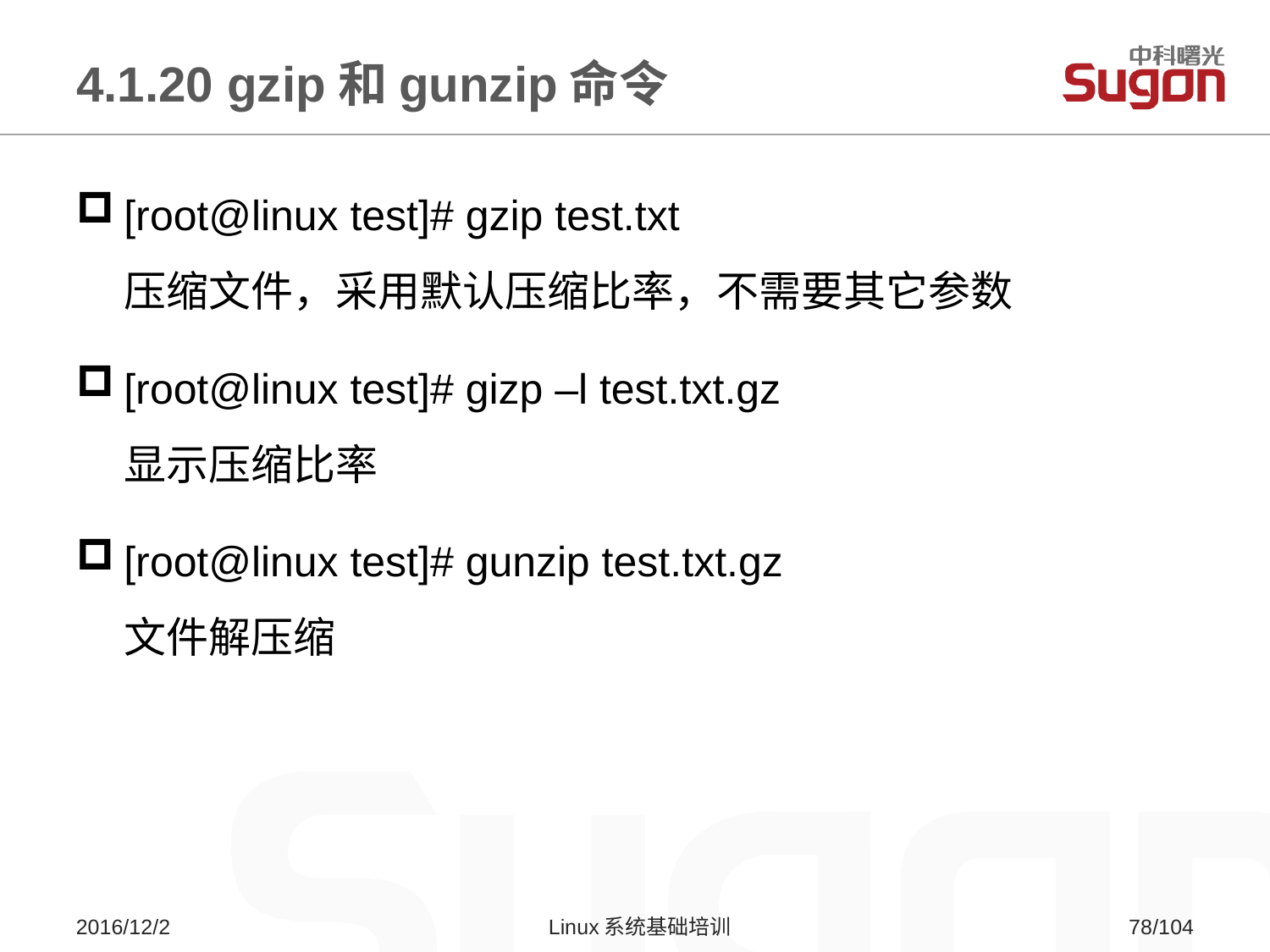

# 4.1.20 gzip和gunzip命令
[root@linux test]# gzip test.txt　　
压缩文件，采用默认压缩比率，不需要其它参数
[root@linux test]# gizp –l test.txt.gz　　　
显示压缩比率
[root@linux test]# gunzip test.txt.gz
文件解压缩